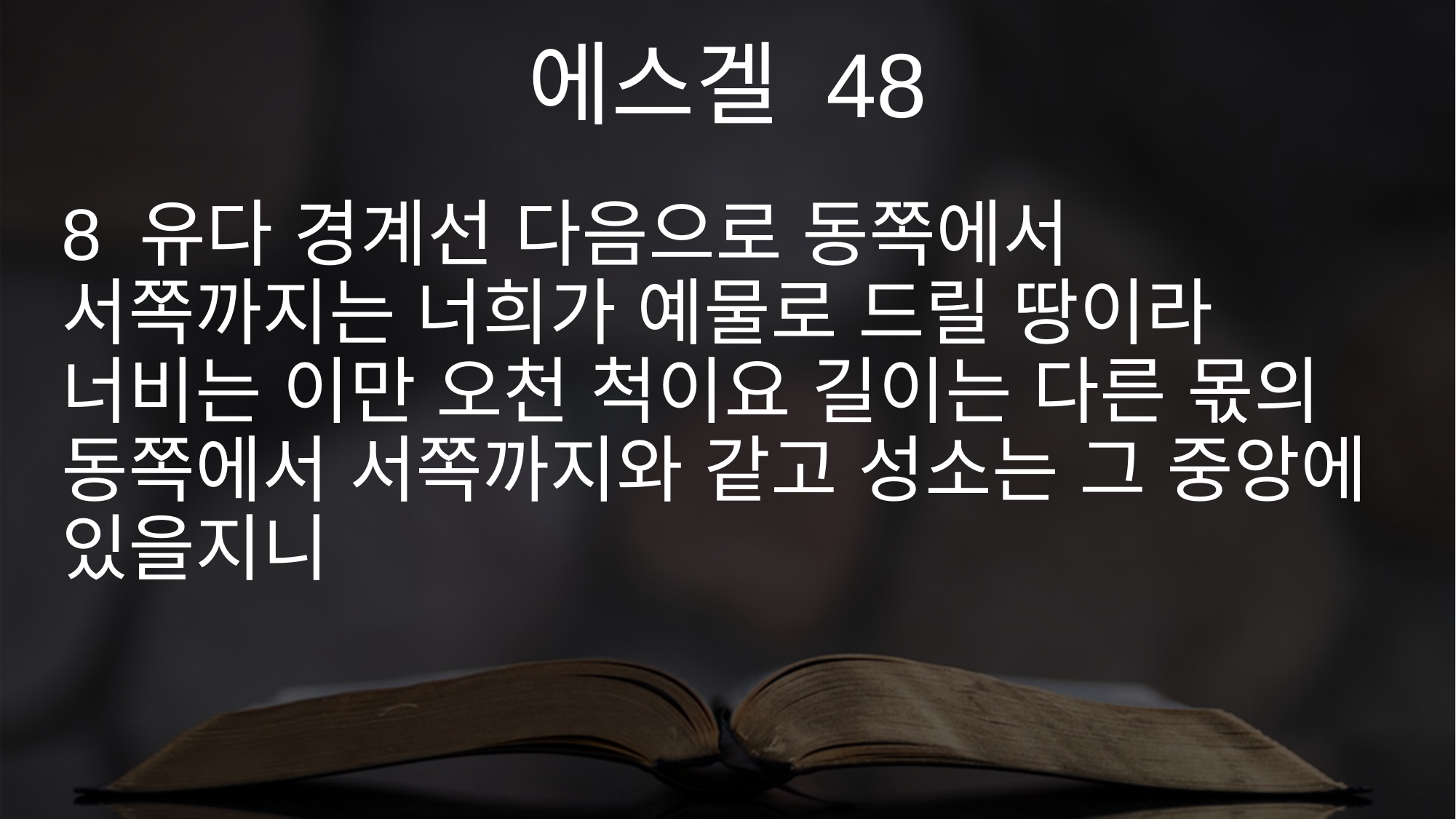

에스겔 48
8 유다 경계선 다음으로 동쪽에서 서쪽까지는 너희가 예물로 드릴 땅이라 너비는 이만 오천 척이요 길이는 다른 몫의 동쪽에서 서쪽까지와 같고 성소는 그 중앙에 있을지니